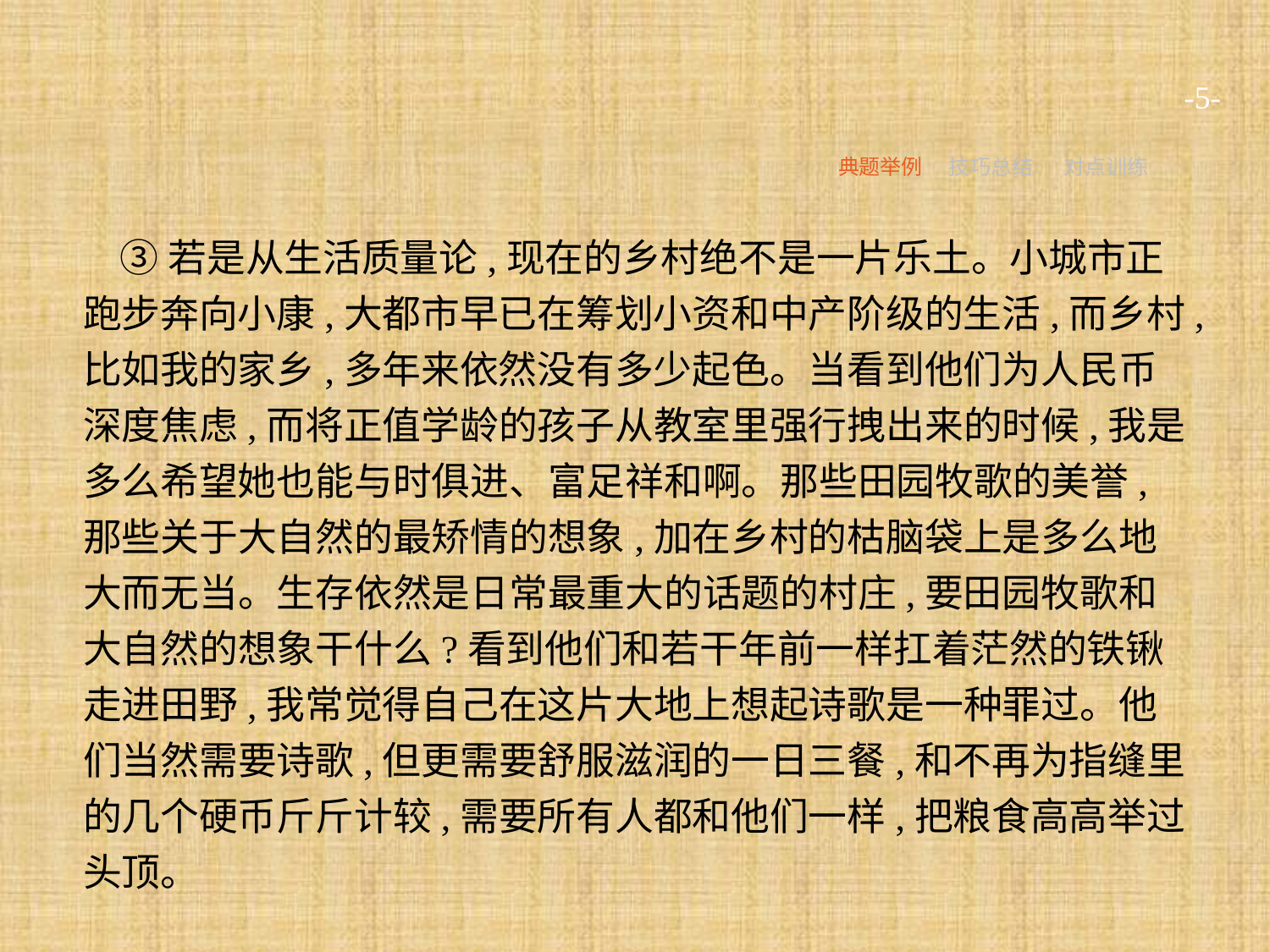

-5-
典题举例
技巧总结
对点训练
③若是从生活质量论,现在的乡村绝不是一片乐土。小城市正跑步奔向小康,大都市早已在筹划小资和中产阶级的生活,而乡村,比如我的家乡,多年来依然没有多少起色。当看到他们为人民币深度焦虑,而将正值学龄的孩子从教室里强行拽出来的时候,我是多么希望她也能与时俱进、富足祥和啊。那些田园牧歌的美誉,那些关于大自然的最矫情的想象,加在乡村的枯脑袋上是多么地大而无当。生存依然是日常最重大的话题的村庄,要田园牧歌和大自然的想象干什么?看到他们和若干年前一样扛着茫然的铁锹走进田野,我常觉得自己在这片大地上想起诗歌是一种罪过。他们当然需要诗歌,但更需要舒服滋润的一日三餐,和不再为指缝里的几个硬币斤斤计较,需要所有人都和他们一样,把粮食高高举过头顶。